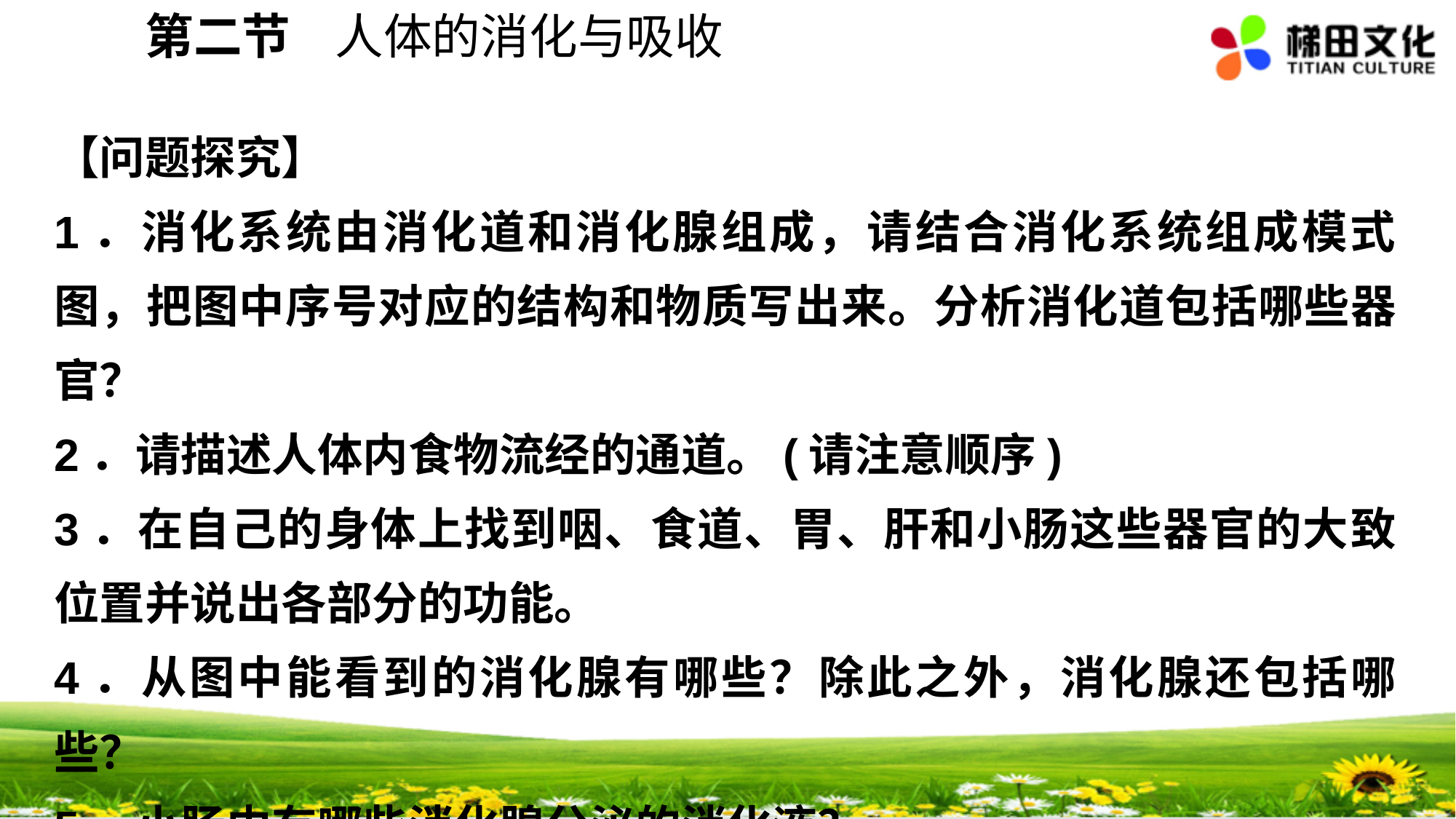

第二节    人体的消化与吸收
【问题探究】
1．消化系统由消化道和消化腺组成，请结合消化系统组成模式图，把图中序号对应的结构和物质写出来。分析消化道包括哪些器官？
2．请描述人体内食物流经的通道。(请注意顺序)
3．在自己的身体上找到咽、食道、胃、肝和小肠这些器官的大致位置并说出各部分的功能。
4．从图中能看到的消化腺有哪些？除此之外，消化腺还包括哪些？
5．小肠中有哪些消化腺分泌的消化液？。
【思考交流】